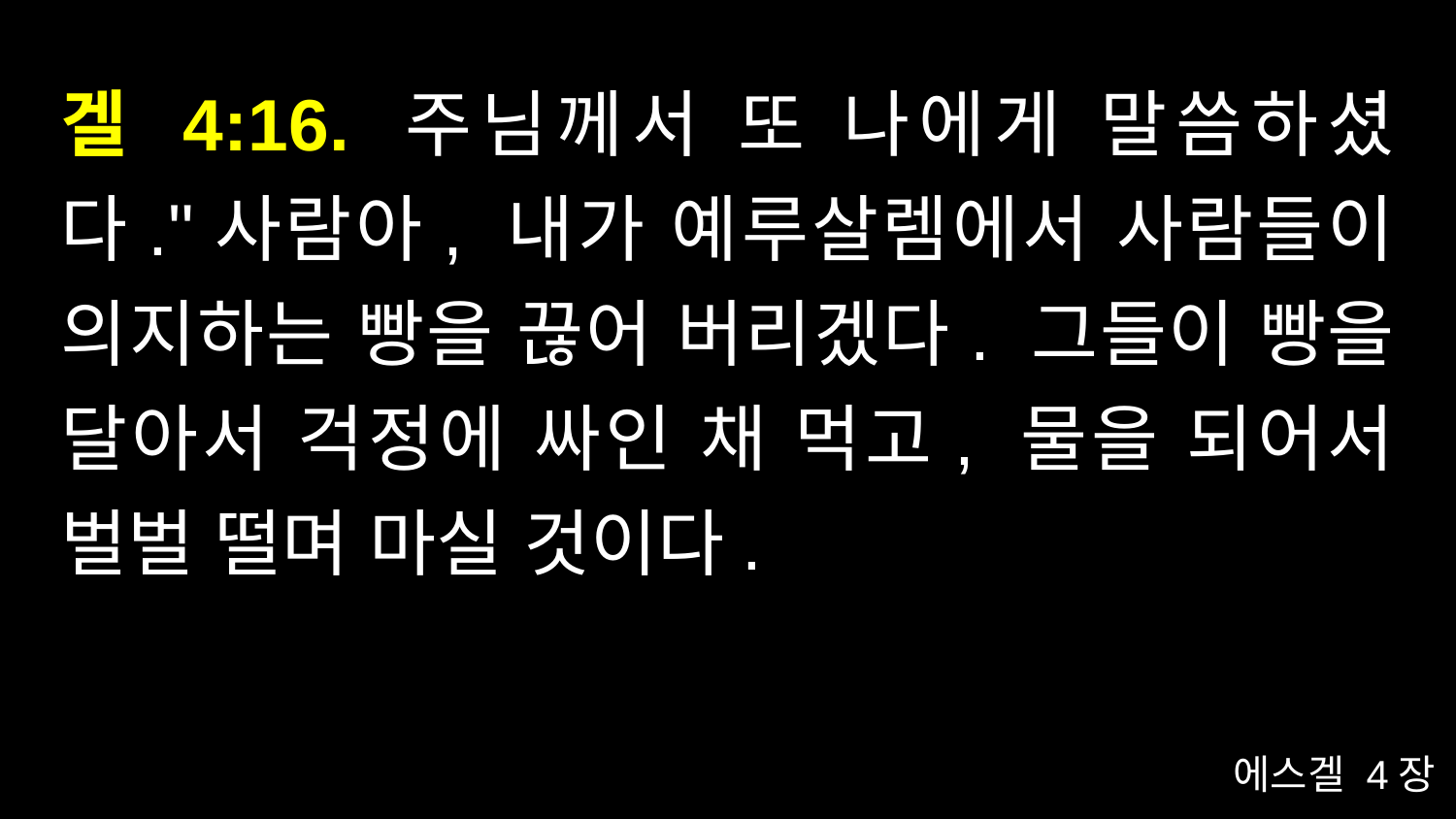

# 겔 4:16. 주님께서 또 나에게 말씀하셨다."사람아, 내가 예루살렘에서 사람들이 의지하는 빵을 끊어 버리겠다. 그들이 빵을 달아서 걱정에 싸인 채 먹고, 물을 되어서 벌벌 떨며 마실 것이다.
에스겔 4장